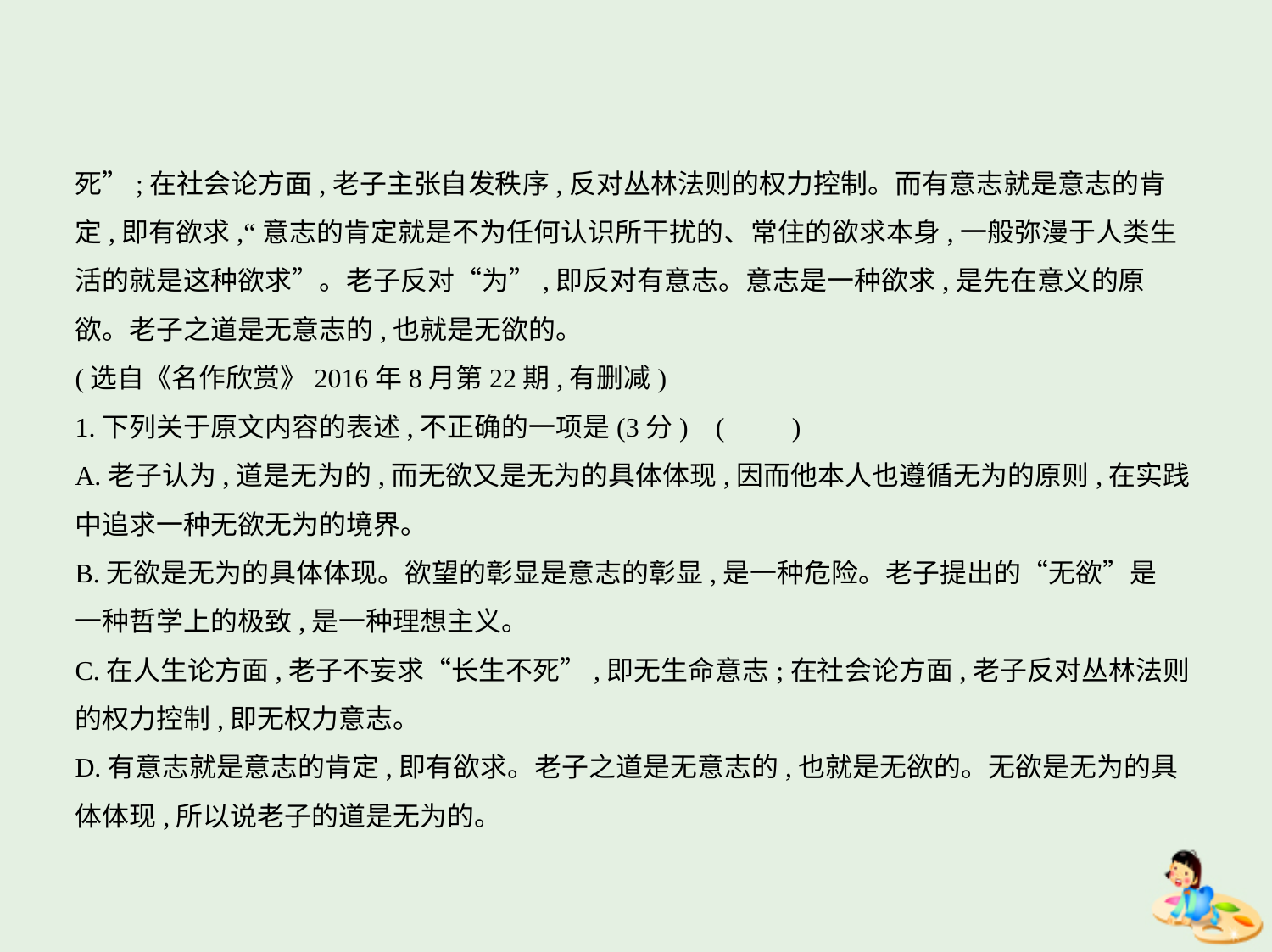

死”;在社会论方面,老子主张自发秩序,反对丛林法则的权力控制。而有意志就是意志的肯
定,即有欲求,“意志的肯定就是不为任何认识所干扰的、常住的欲求本身,一般弥漫于人类生
活的就是这种欲求”。老子反对“为”,即反对有意志。意志是一种欲求,是先在意义的原
欲。老子之道是无意志的,也就是无欲的。
(选自《名作欣赏》2016年8月第22期,有删减)
1.下列关于原文内容的表述,不正确的一项是(3分) (　　)
A.老子认为,道是无为的,而无欲又是无为的具体体现,因而他本人也遵循无为的原则,在实践
中追求一种无欲无为的境界。
B.无欲是无为的具体体现。欲望的彰显是意志的彰显,是一种危险。老子提出的“无欲”是
一种哲学上的极致,是一种理想主义。
C.在人生论方面,老子不妄求“长生不死”,即无生命意志;在社会论方面,老子反对丛林法则
的权力控制,即无权力意志。
D.有意志就是意志的肯定,即有欲求。老子之道是无意志的,也就是无欲的。无欲是无为的具
体体现,所以说老子的道是无为的。